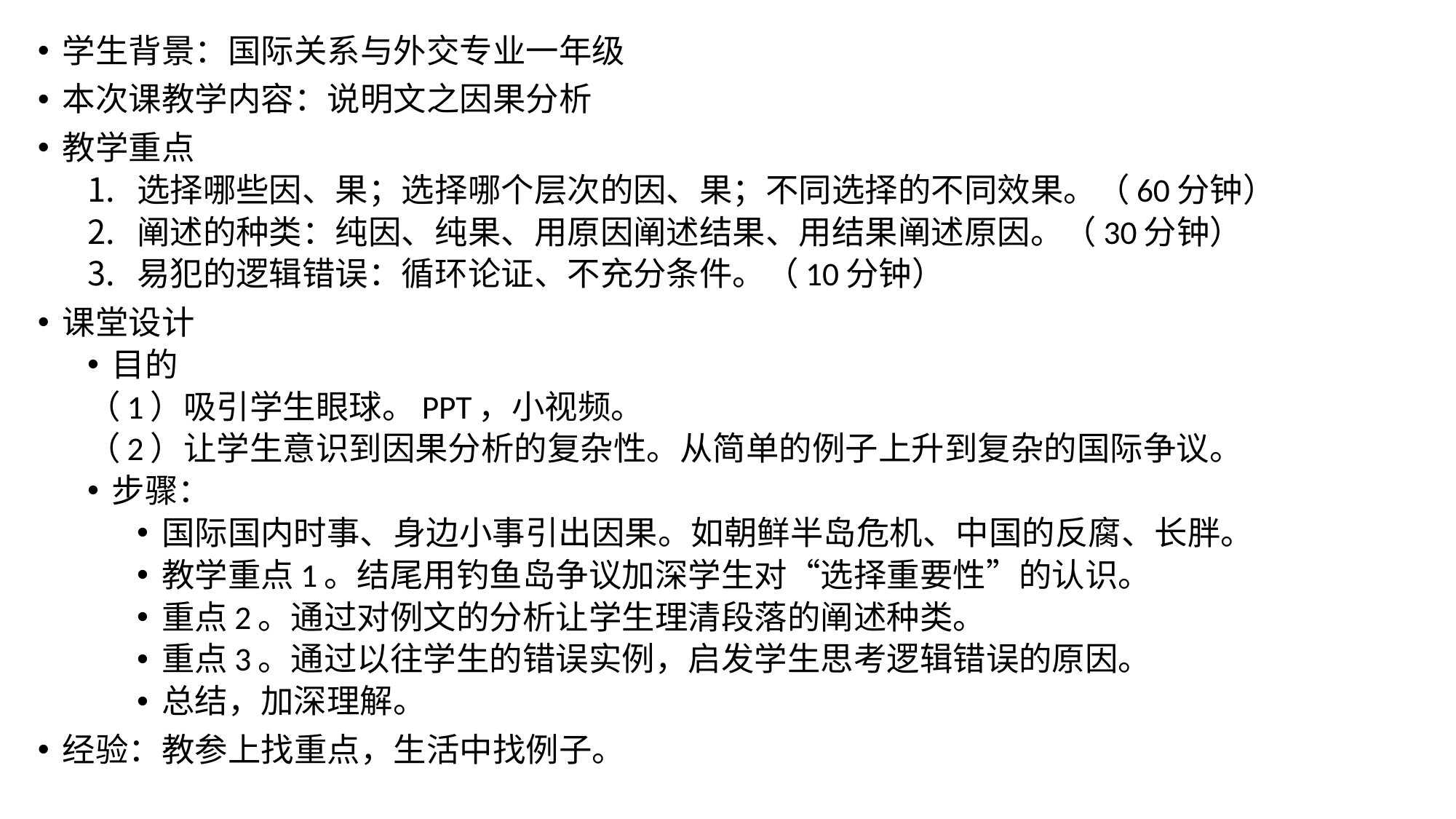

学生背景：国际关系与外交专业一年级
本次课教学内容：说明文之因果分析
教学重点
选择哪些因、果；选择哪个层次的因、果；不同选择的不同效果。（60分钟）
阐述的种类：纯因、纯果、用原因阐述结果、用结果阐述原因。（30分钟）
易犯的逻辑错误：循环论证、不充分条件。（10分钟）
课堂设计
目的
（1）吸引学生眼球。PPT，小视频。
（2）让学生意识到因果分析的复杂性。从简单的例子上升到复杂的国际争议。
步骤：
国际国内时事、身边小事引出因果。如朝鲜半岛危机、中国的反腐、长胖。
教学重点1。结尾用钓鱼岛争议加深学生对“选择重要性”的认识。
重点2。通过对例文的分析让学生理清段落的阐述种类。
重点3。通过以往学生的错误实例，启发学生思考逻辑错误的原因。
总结，加深理解。
经验：教参上找重点，生活中找例子。